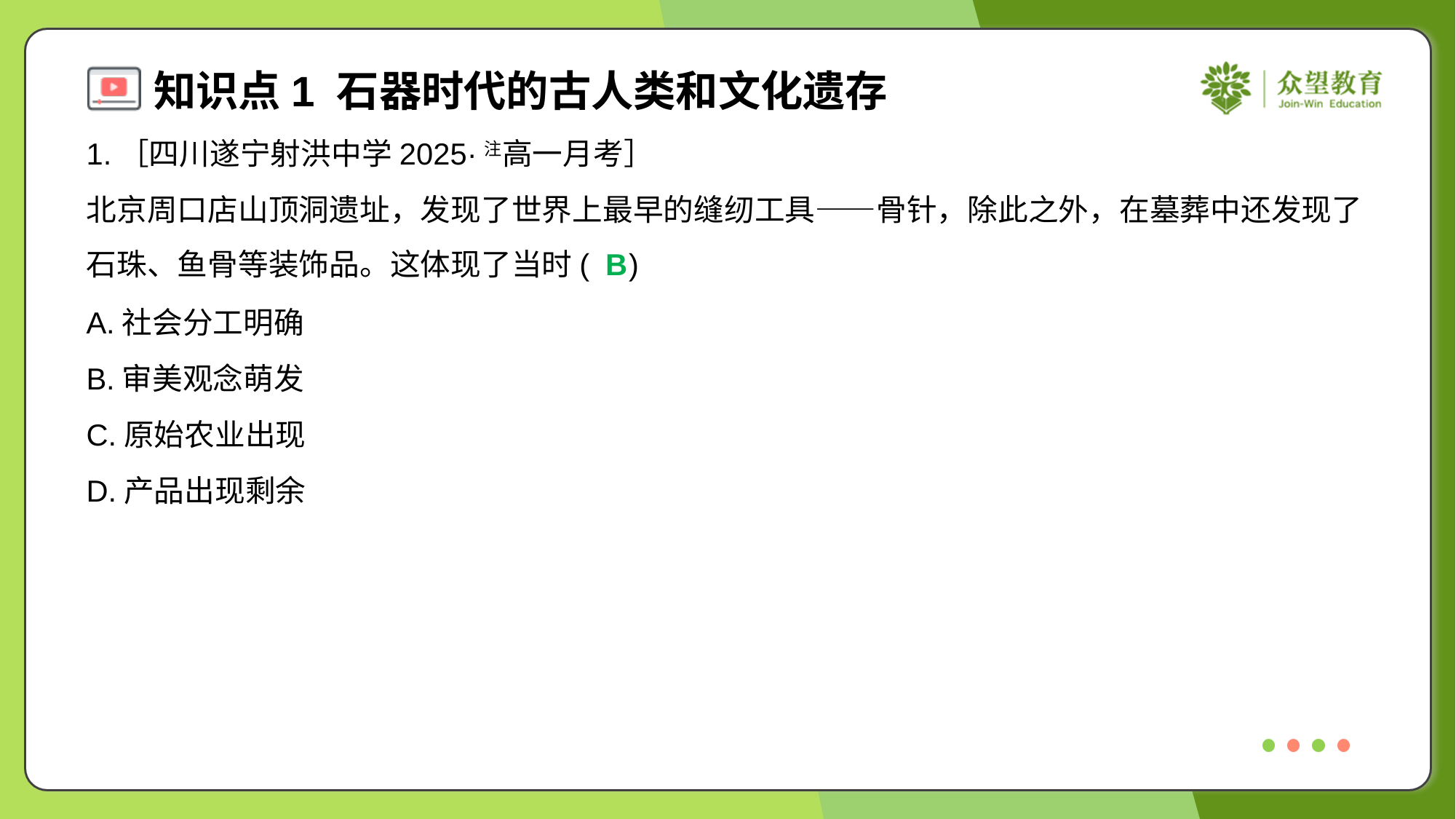

1.［四川遂宁射洪中学2025·注高一月考］
北京周口店山顶洞遗址，发现了世界上最早的缝纫工具——骨针，除此之外，在墓葬中还发现了
石珠、鱼骨等装饰品。这体现了当时(     )
B
A.社会分工明确
B.审美观念萌发
C.原始农业出现
D.产品出现剩余